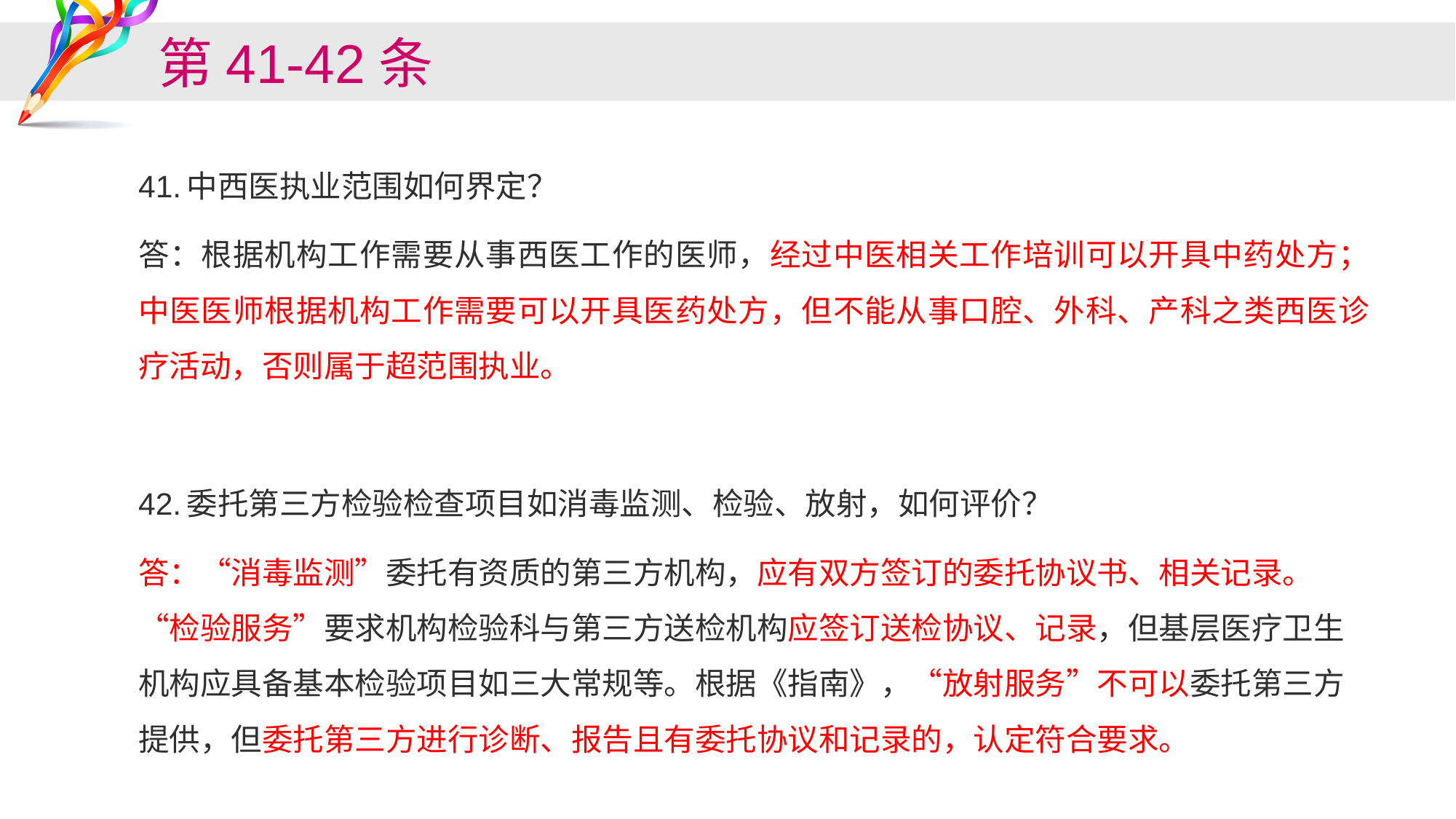

# 第41-42条
41.中西医执业范围如何界定？
答：根据机构工作需要从事西医工作的医师，经过中医相关工作培训可以开具中药处方；中医医师根据机构工作需要可以开具医药处方，但不能从事口腔、外科、产科之类西医诊疗活动，否则属于超范围执业。

42.委托第三方检验检查项目如消毒监测、检验、放射，如何评价？
答：“消毒监测”委托有资质的第三方机构，应有双方签订的委托协议书、相关记录。“检验服务”要求机构检验科与第三方送检机构应签订送检协议、记录，但基层医疗卫生机构应具备基本检验项目如三大常规等。根据《指南》，“放射服务”不可以委托第三方提供，但委托第三方进行诊断、报告且有委托协议和记录的，认定符合要求。